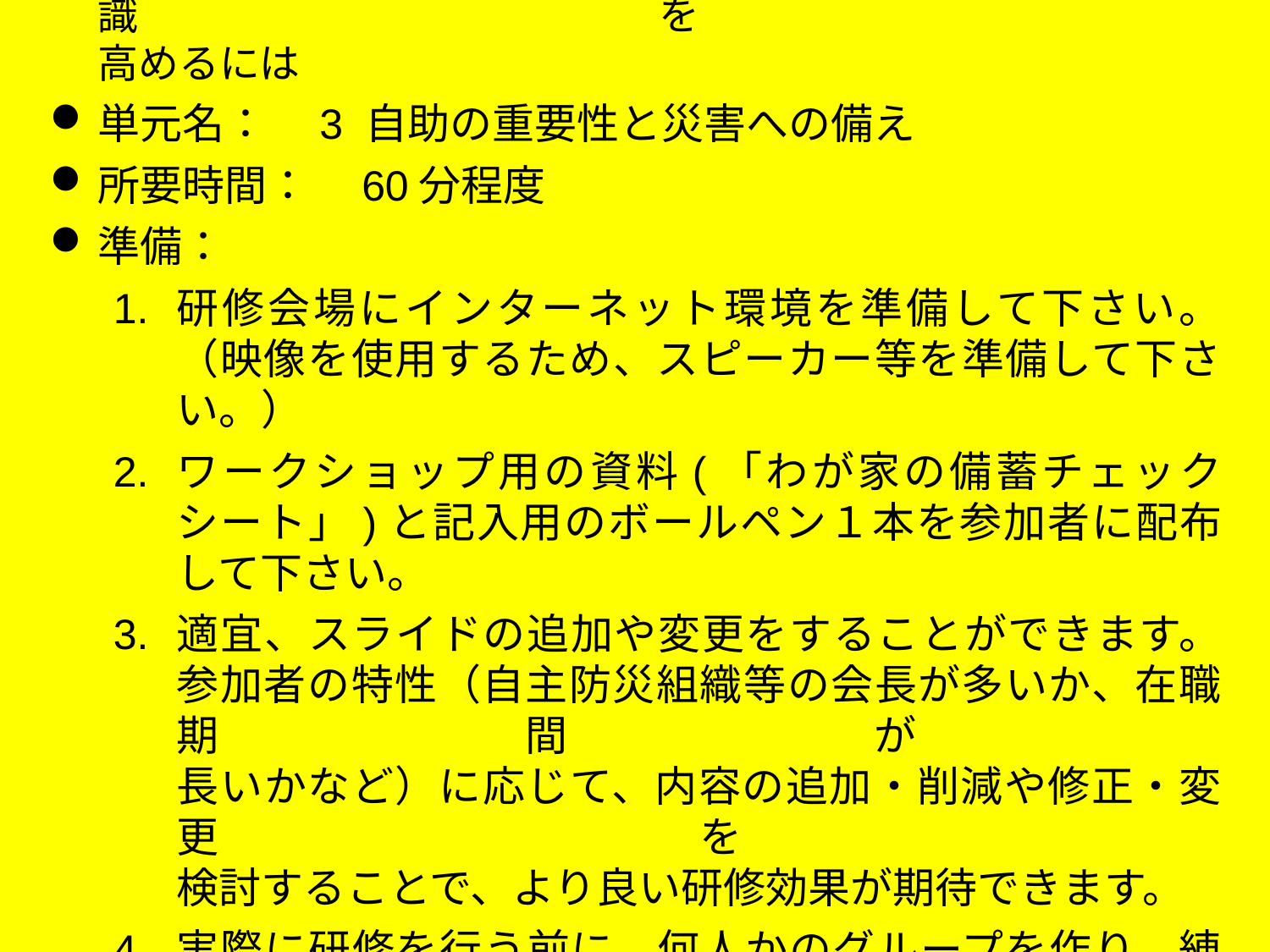

【本教材について】
テーマ：　１．防災リーダーの役割/住民(構成員)の自助意識を
高めるには
単元名：　3 自助の重要性と災害への備え
所要時間：　60分程度
準備：
研修会場にインターネット環境を準備して下さい。（映像を使用するため、スピーカー等を準備して下さい。）
ワークショップ用の資料(「わが家の備蓄チェックシート」)と記入用のボールペン１本を参加者に配布して下さい。
適宜、スライドの追加や変更をすることができます。参加者の特性（自主防災組織等の会長が多いか、在職期間が
長いかなど）に応じて、内容の追加・削減や修正・変更を
検討することで、より良い研修効果が期待できます。
実際に研修を行う前に、何人かのグループを作り、練習し合う場を設けることもよい研修とするうえで効果的です。